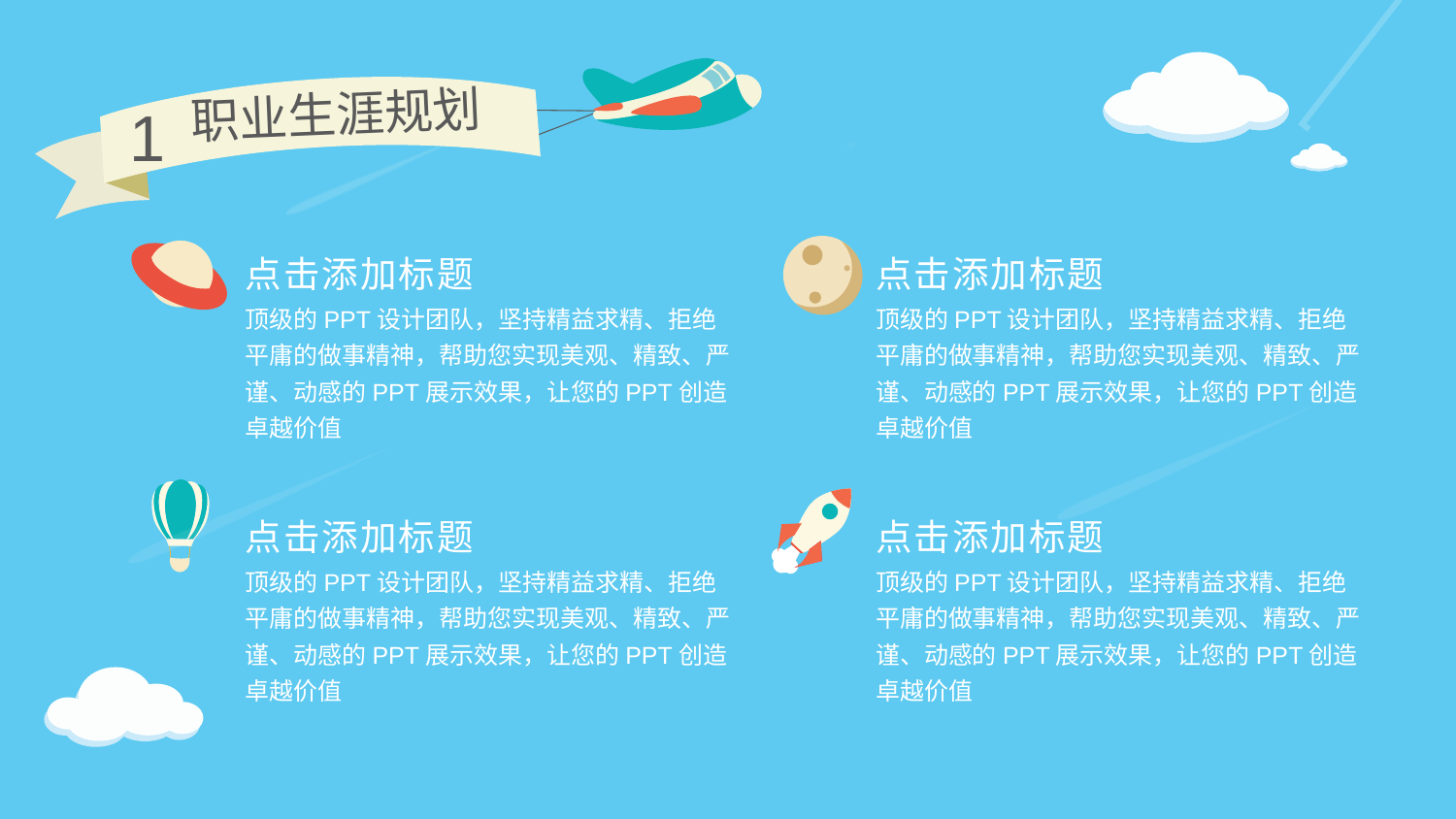

职业生涯规划
1

点击添加标题
点击添加标题
顶级的PPT设计团队，坚持精益求精、拒绝平庸的做事精神，帮助您实现美观、精致、严谨、动感的PPT展示效果，让您的PPT创造卓越价值
顶级的PPT设计团队，坚持精益求精、拒绝平庸的做事精神，帮助您实现美观、精致、严谨、动感的PPT展示效果，让您的PPT创造卓越价值

点击添加标题
点击添加标题
顶级的PPT设计团队，坚持精益求精、拒绝平庸的做事精神，帮助您实现美观、精致、严谨、动感的PPT展示效果，让您的PPT创造卓越价值
顶级的PPT设计团队，坚持精益求精、拒绝平庸的做事精神，帮助您实现美观、精致、严谨、动感的PPT展示效果，让您的PPT创造卓越价值